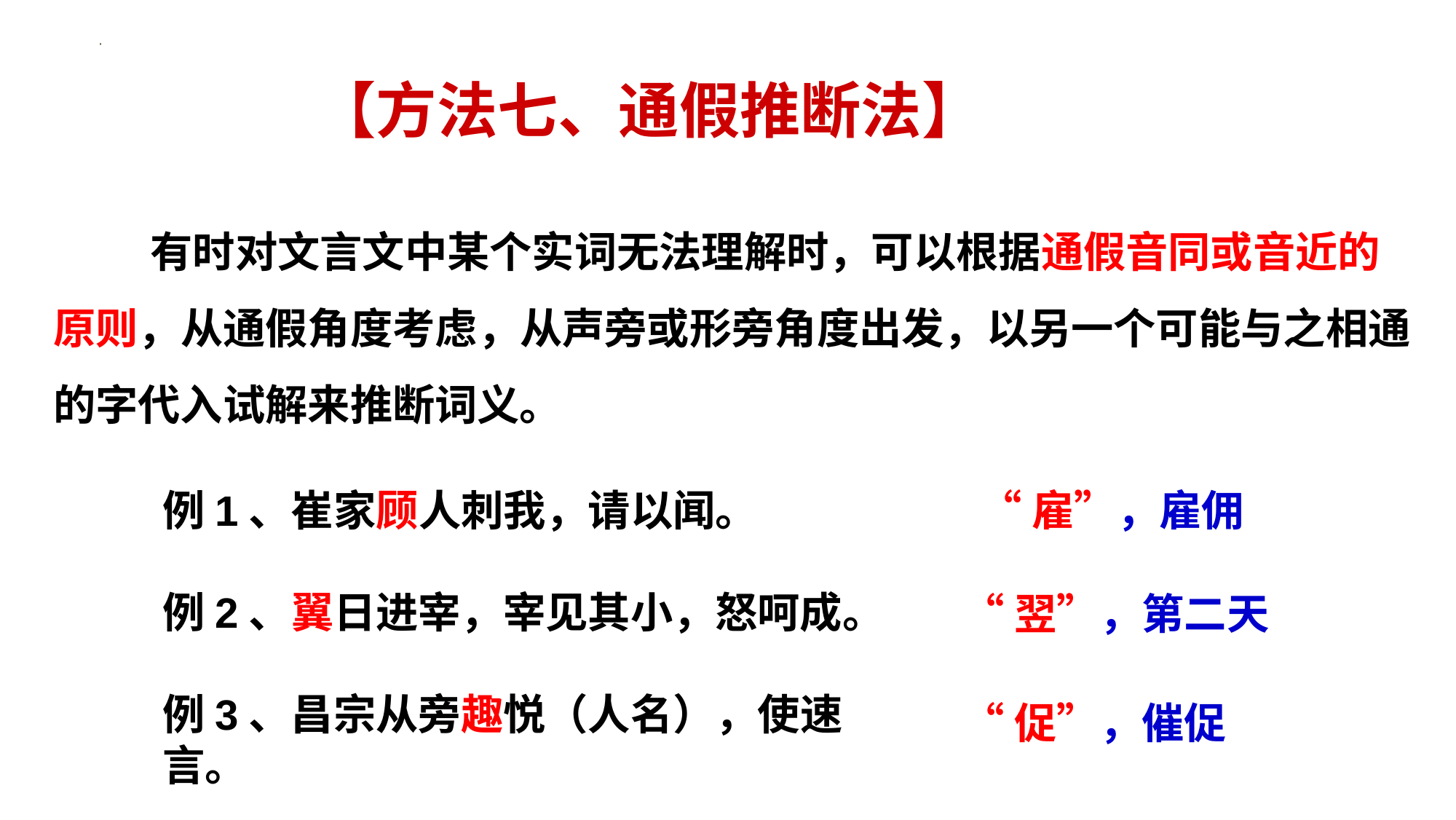

【方法七、通假推断法】
有时对文言文中某个实词无法理解时，可以根据通假音同或音近的原则，从通假角度考虑，从声旁或形旁角度出发，以另一个可能与之相通的字代入试解来推断词义。
例1、崔家顾人刺我，请以闻。

例2、翼日进宰，宰见其小，怒呵成。

例3、昌宗从旁趣悦（人名），使速言。
“雇”，雇佣
“翌”，第二天
“促”，催促